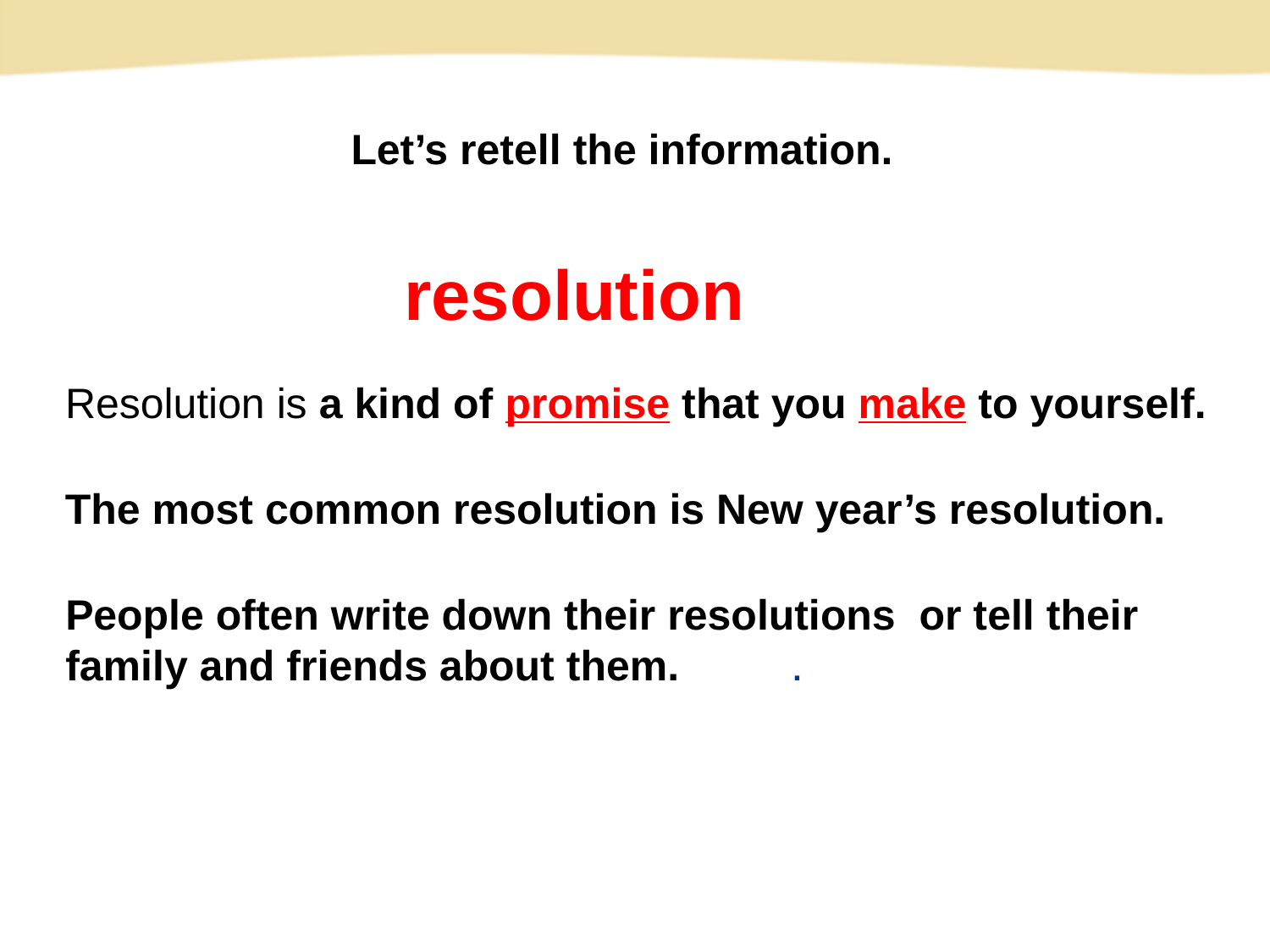

Let’s retell the information.
resolution
Resolution is a kind of promise that you make to yourself.
The most common resolution is New year’s resolution.
People often write down their resolutions  or tell their family and friends about them.学科网.